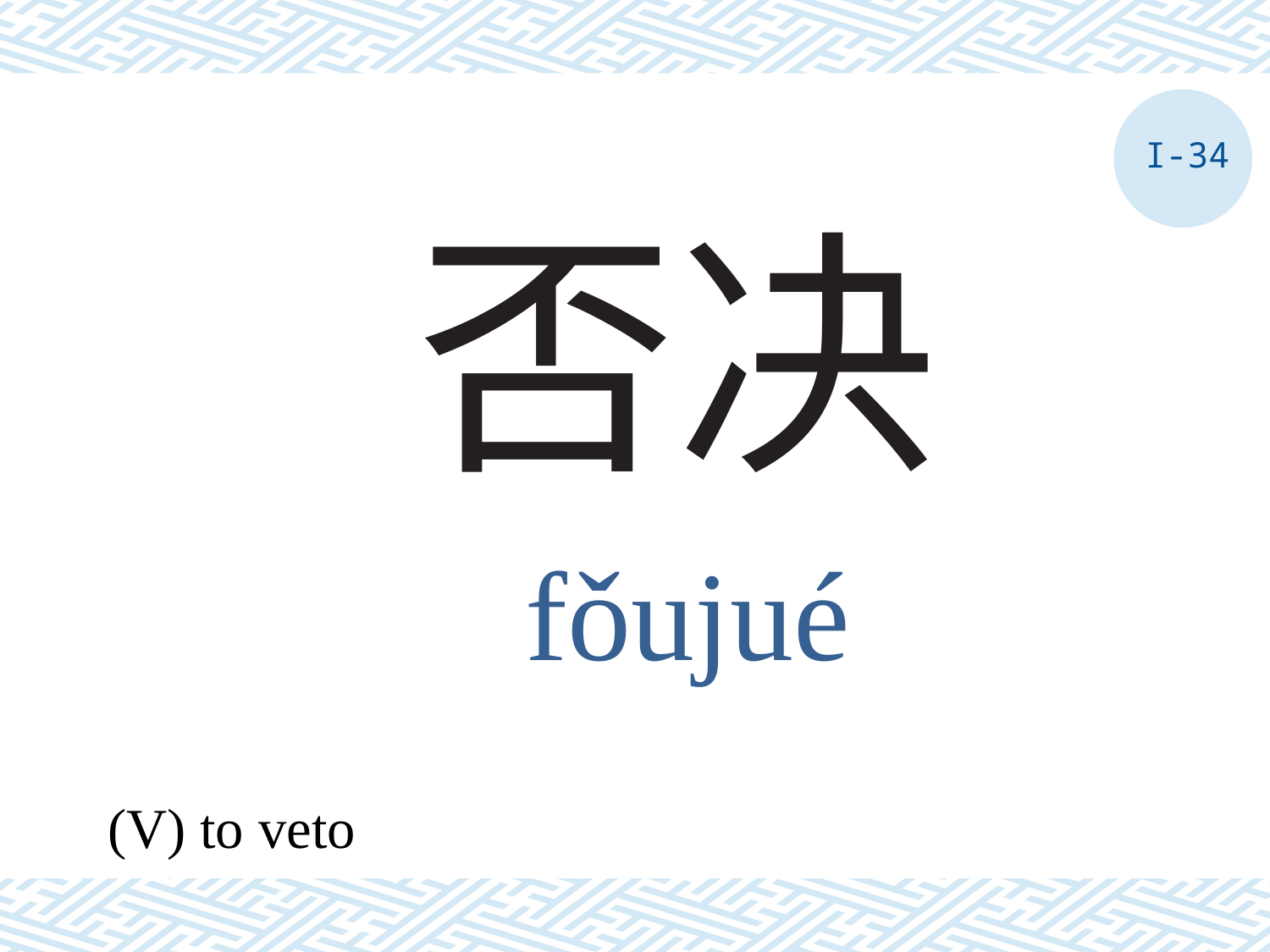

I-34

# 否决
fǒujué
(V) to veto